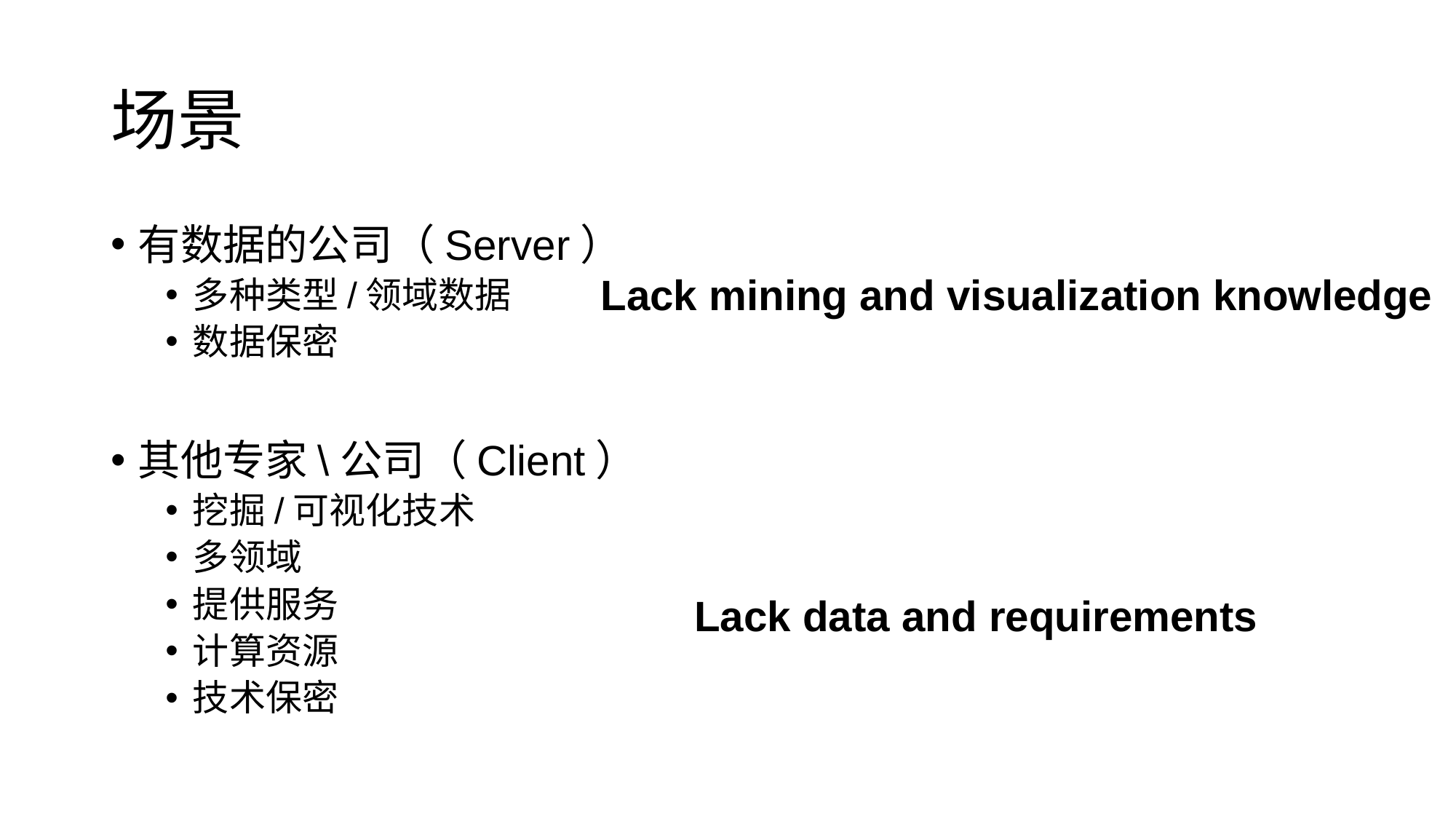

# 场景
有数据的公司（Server）
多种类型/领域数据
数据保密

其他专家\公司（Client）
挖掘/可视化技术
多领域
提供服务
计算资源
技术保密

Lack mining and visualization knowledge
Lack data and requirements